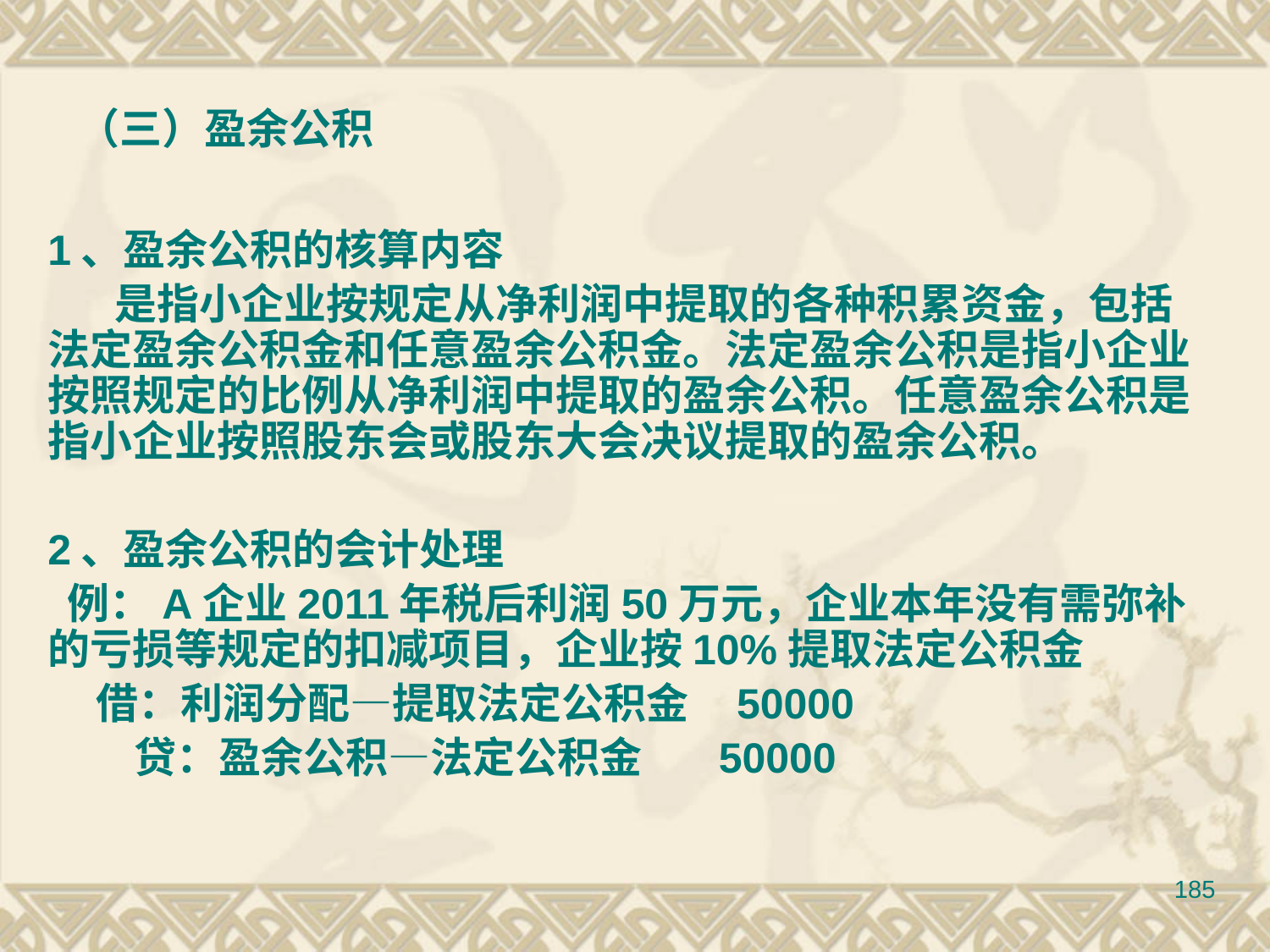

（三）盈余公积

1、盈余公积的核算内容
      是指小企业按规定从净利润中提取的各种积累资金，包括法定盈余公积金和任意盈余公积金。法定盈余公积是指小企业按照规定的比例从净利润中提取的盈余公积。任意盈余公积是指小企业按照股东会或股东大会决议提取的盈余公积。

2、盈余公积的会计处理
 例：A企业2011年税后利润50万元，企业本年没有需弥补的亏损等规定的扣减项目，企业按10%提取法定公积金
    借：利润分配—提取法定公积金    50000
        贷：盈余公积—法定公积金       50000

185